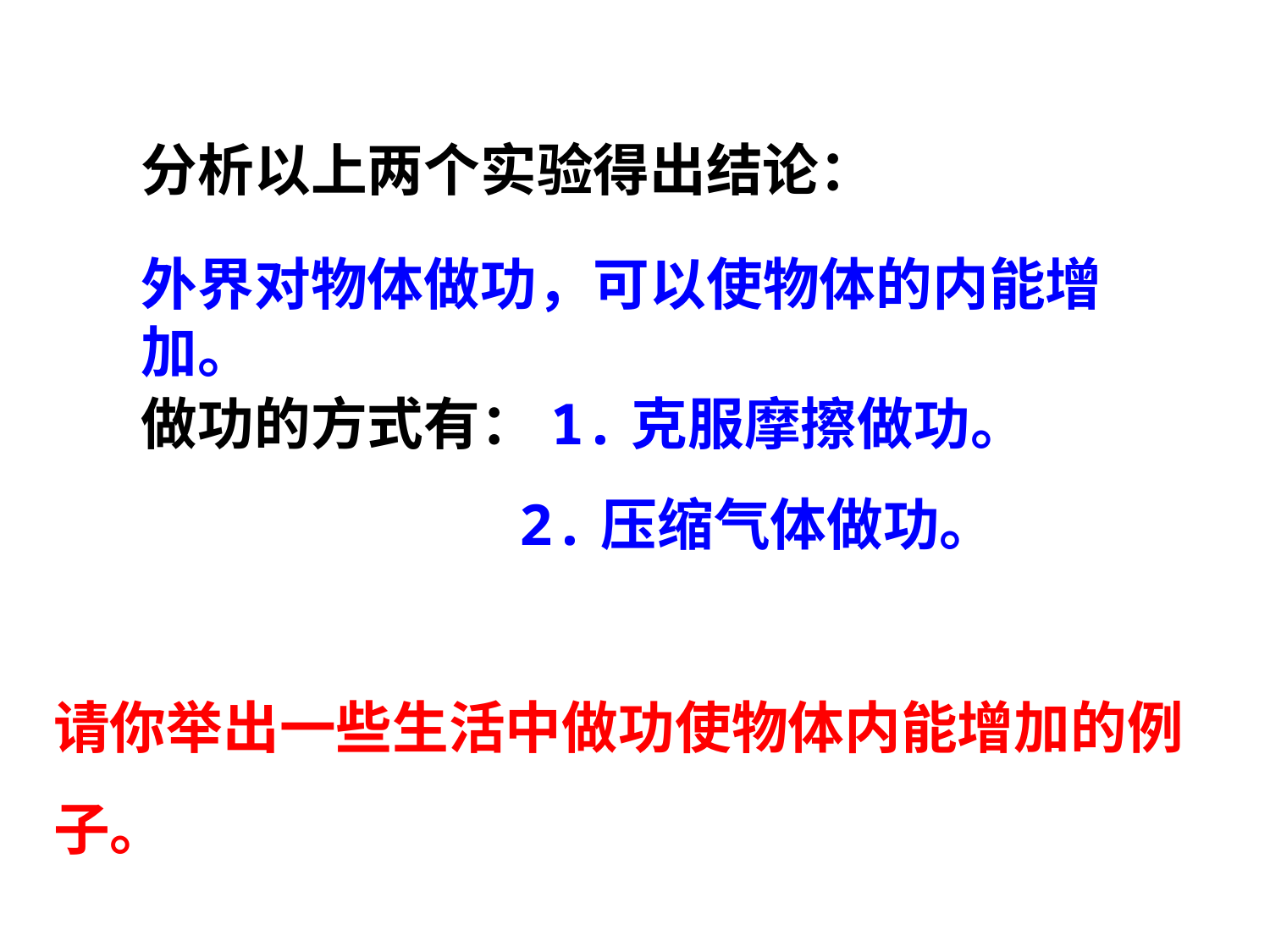

分析以上两个实验得出结论：
外界对物体做功，可以使物体的内能增加。
做功的方式有：1.克服摩擦做功。
　　　　　　  2.压缩气体做功。
请你举出一些生活中做功使物体内能增加的例子。